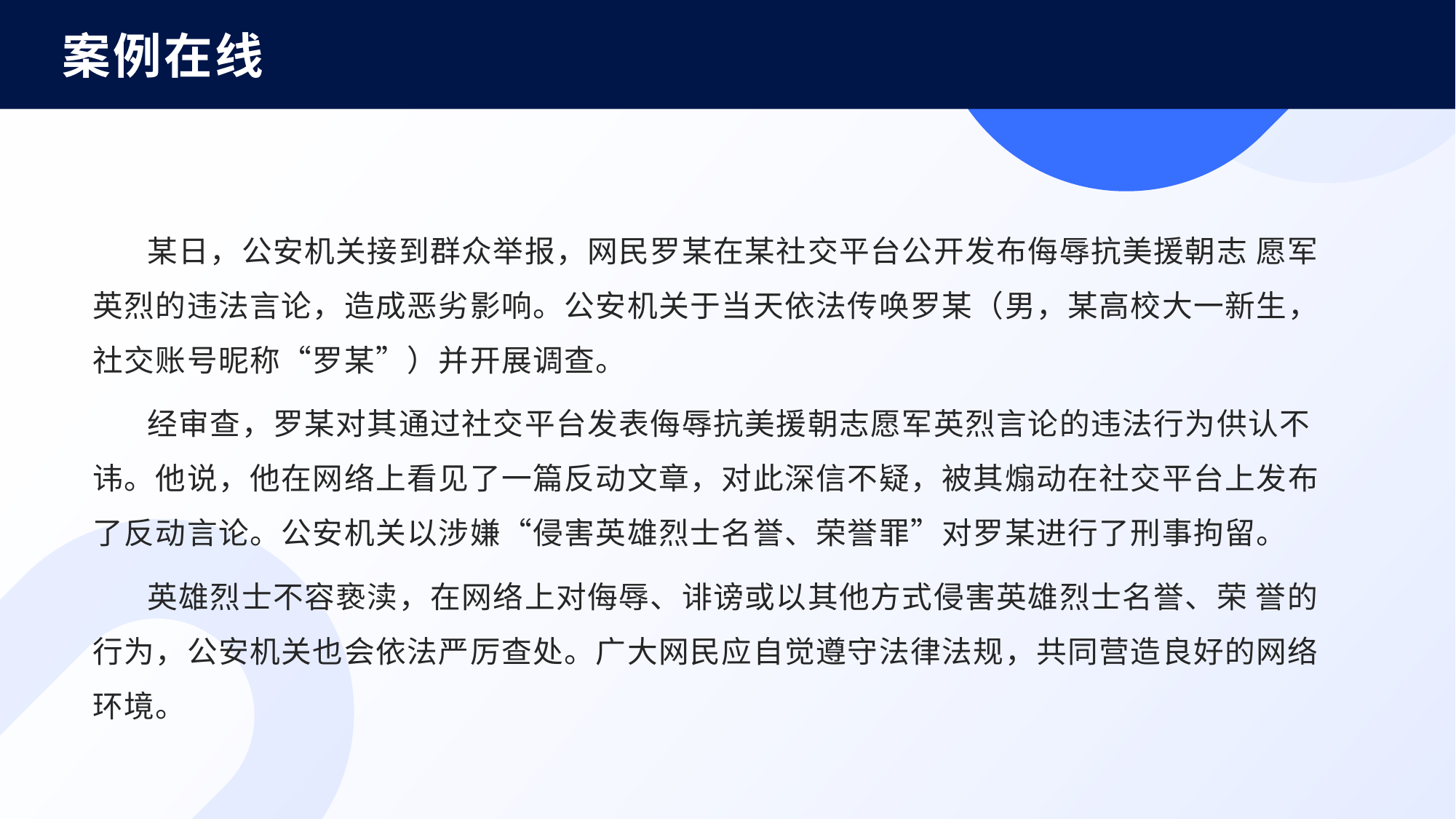

案例在线

某日，公安机关接到群众举报，网民罗某在某社交平台公开发布侮辱抗美援朝志 愿军英烈的违法言论，造成恶劣影响。公安机关于当天依法传唤罗某（男，某高校大一新生，社交账号昵称“罗某”）并开展调查。
经审查，罗某对其通过社交平台发表侮辱抗美援朝志愿军英烈言论的违法行为供认不讳。他说，他在网络上看见了一篇反动文章，对此深信不疑，被其煽动在社交平台上发布了反动言论。公安机关以涉嫌“侵害英雄烈士名誉、荣誉罪”对罗某进行了刑事拘留。
英雄烈士不容亵渎，在网络上对侮辱、诽谤或以其他方式侵害英雄烈士名誉、荣 誉的行为，公安机关也会依法严厉查处。广大网民应自觉遵守法律法规，共同营造良好的网络环境。